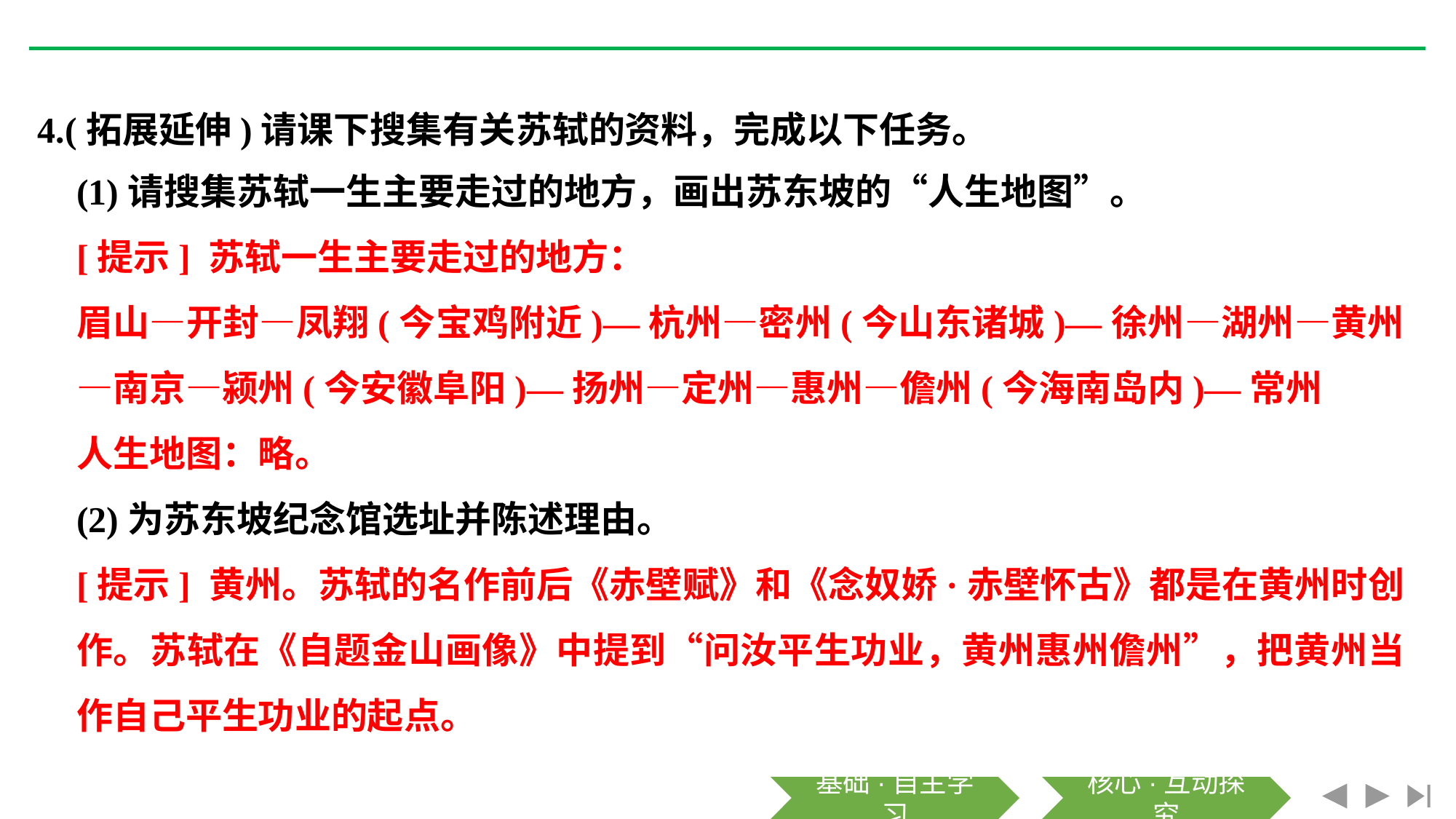

4.(拓展延伸)请课下搜集有关苏轼的资料，完成以下任务。
(1)请搜集苏轼一生主要走过的地方，画出苏东坡的“人生地图”。
[提示] 苏轼一生主要走过的地方：
眉山—开封—凤翔(今宝鸡附近)—杭州—密州(今山东诸城)—徐州—湖州—黄州—南京—颍州(今安徽阜阳)—扬州—定州—惠州—儋州(今海南岛内)—常州
人生地图：略。
(2)为苏东坡纪念馆选址并陈述理由。
[提示] 黄州。苏轼的名作前后《赤壁赋》和《念奴娇·赤壁怀古》都是在黄州时创作。苏轼在《自题金山画像》中提到“问汝平生功业，黄州惠州儋州”，把黄州当作自己平生功业的起点。